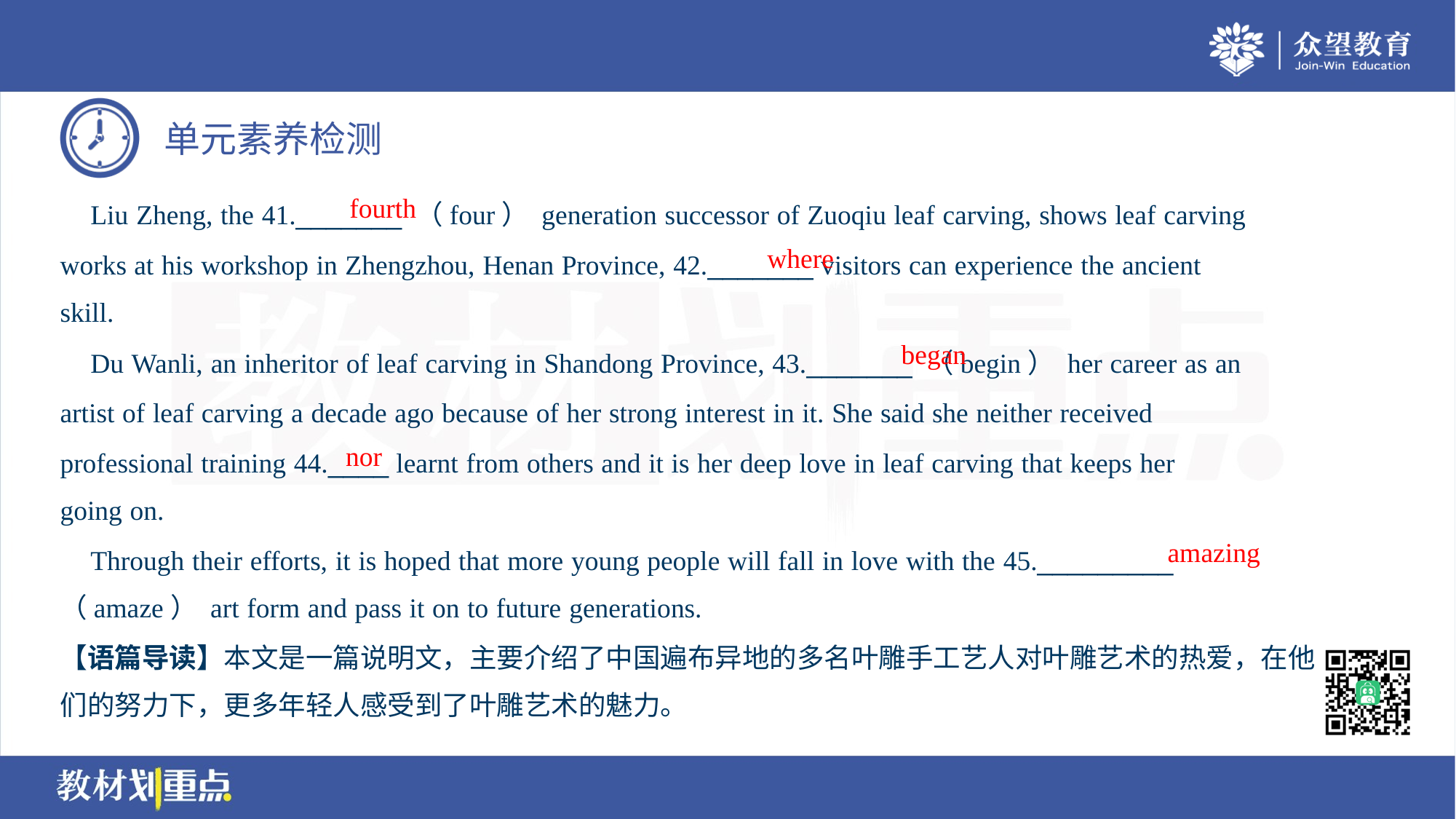

fourth
    Liu Zheng, the 41._______ （four） generation successor of Zuoqiu leaf carving, shows leaf carving
works at his workshop in Zhengzhou, Henan Province, 42._______ visitors can experience the ancient
skill.
where
began
    Du Wanli, an inheritor of leaf carving in Shandong Province, 43._______ （begin） her career as an
artist of leaf carving a decade ago because of her strong interest in it. She said she neither received
professional training 44.____ learnt from others and it is her deep love in leaf carving that keeps her
going on.
nor
amazing
    Through their efforts, it is hoped that more young people will fall in love with the 45._________
（amaze） art form and pass it on to future generations.
【语篇导读】本文是一篇说明文，主要介绍了中国遍布异地的多名叶雕手工艺人对叶雕艺术的热爱，在他
们的努力下，更多年轻人感受到了叶雕艺术的魅力。